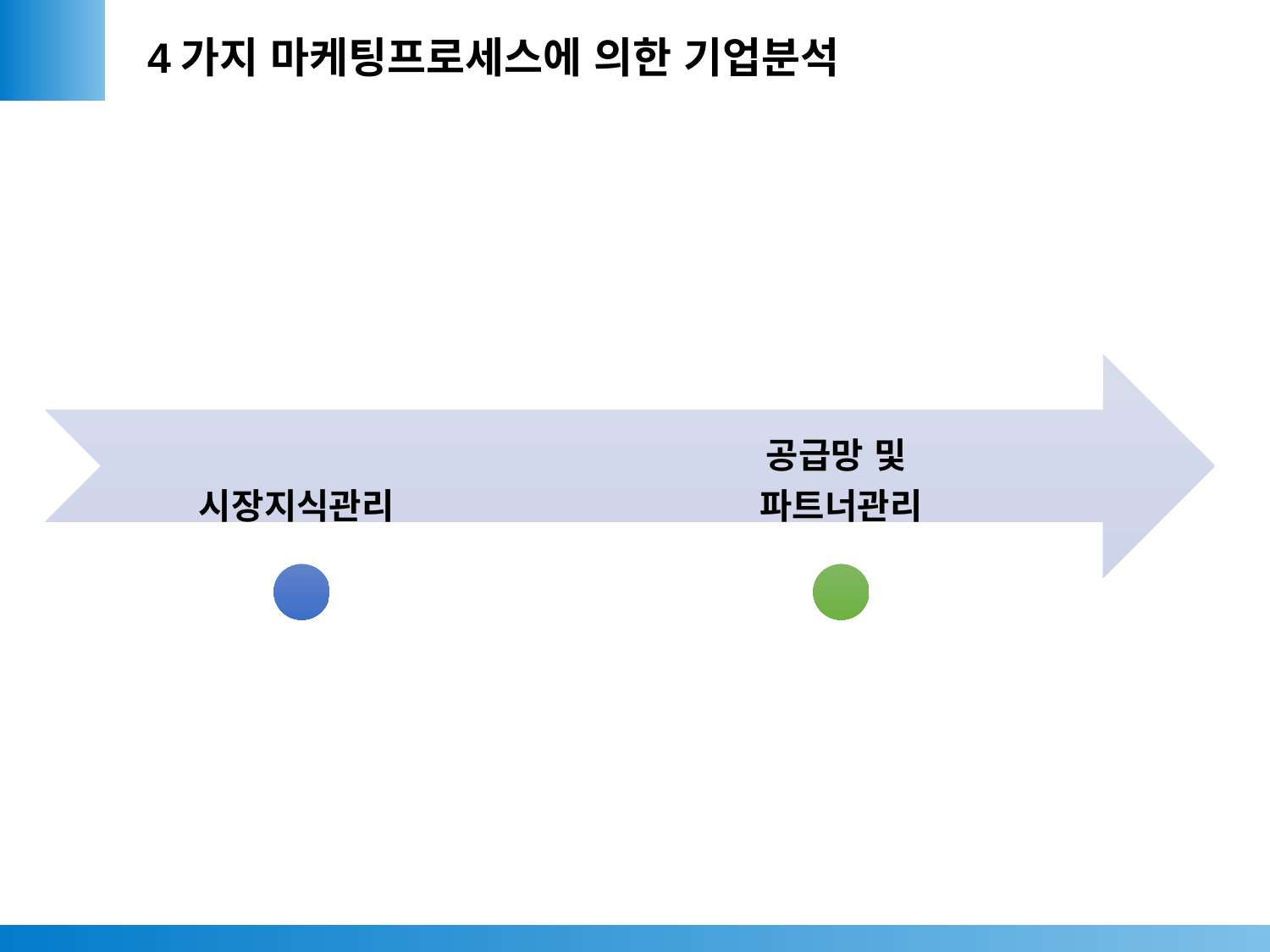

4가지 마케팅프로세스에 의한 기업분석
시장지식관리
공급망 및
파트너관리